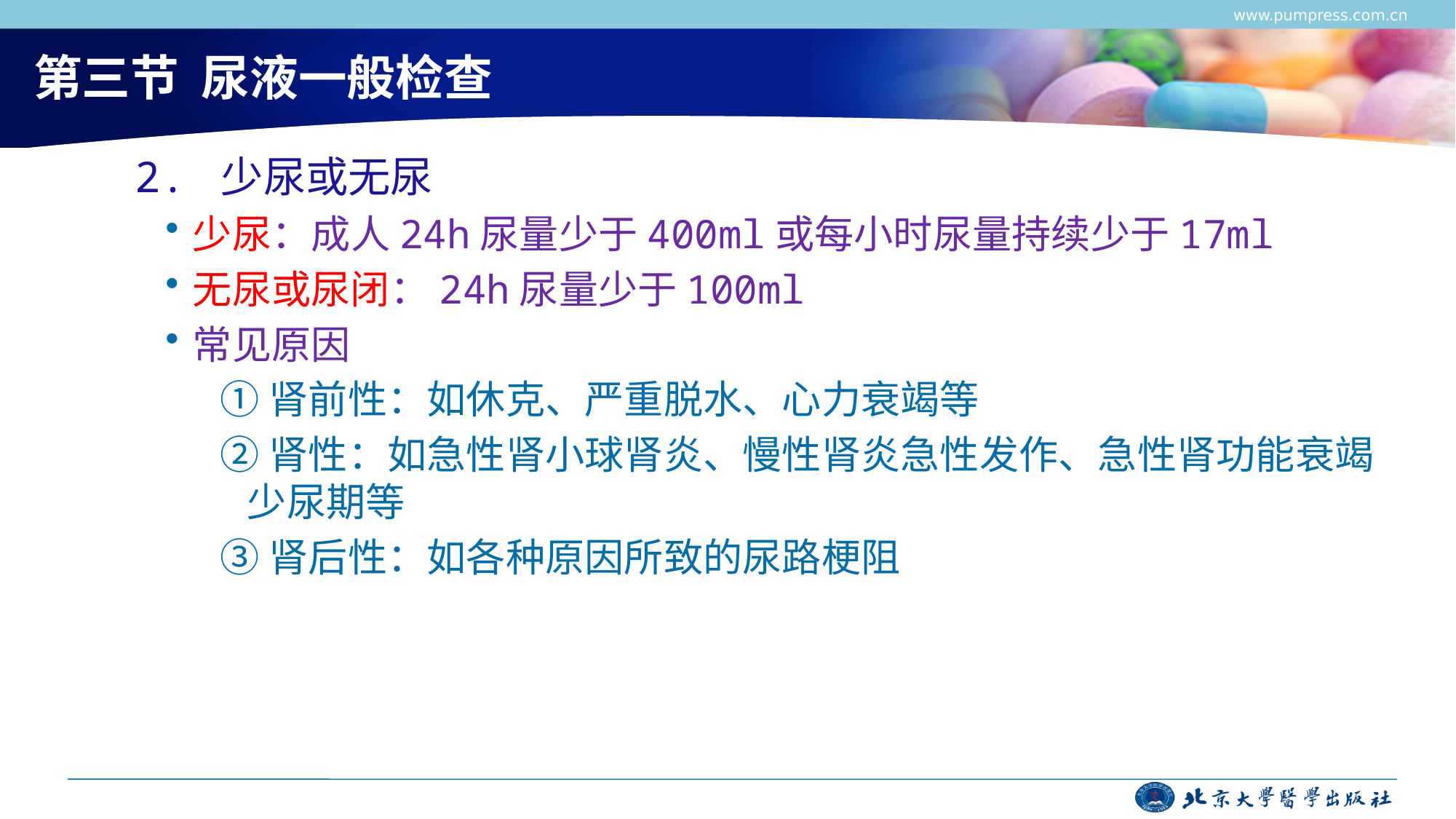

www.pumpress.com.cn
# 第三节  尿液一般检查
 2. 少尿或无尿
少尿：成人24h尿量少于400ml或每小时尿量持续少于17ml
无尿或尿闭：24h尿量少于100ml
常见原因
①肾前性：如休克、严重脱水、心力衰竭等
②肾性：如急性肾小球肾炎、慢性肾炎急性发作、急性肾功能衰竭少尿期等
③肾后性：如各种原因所致的尿路梗阻